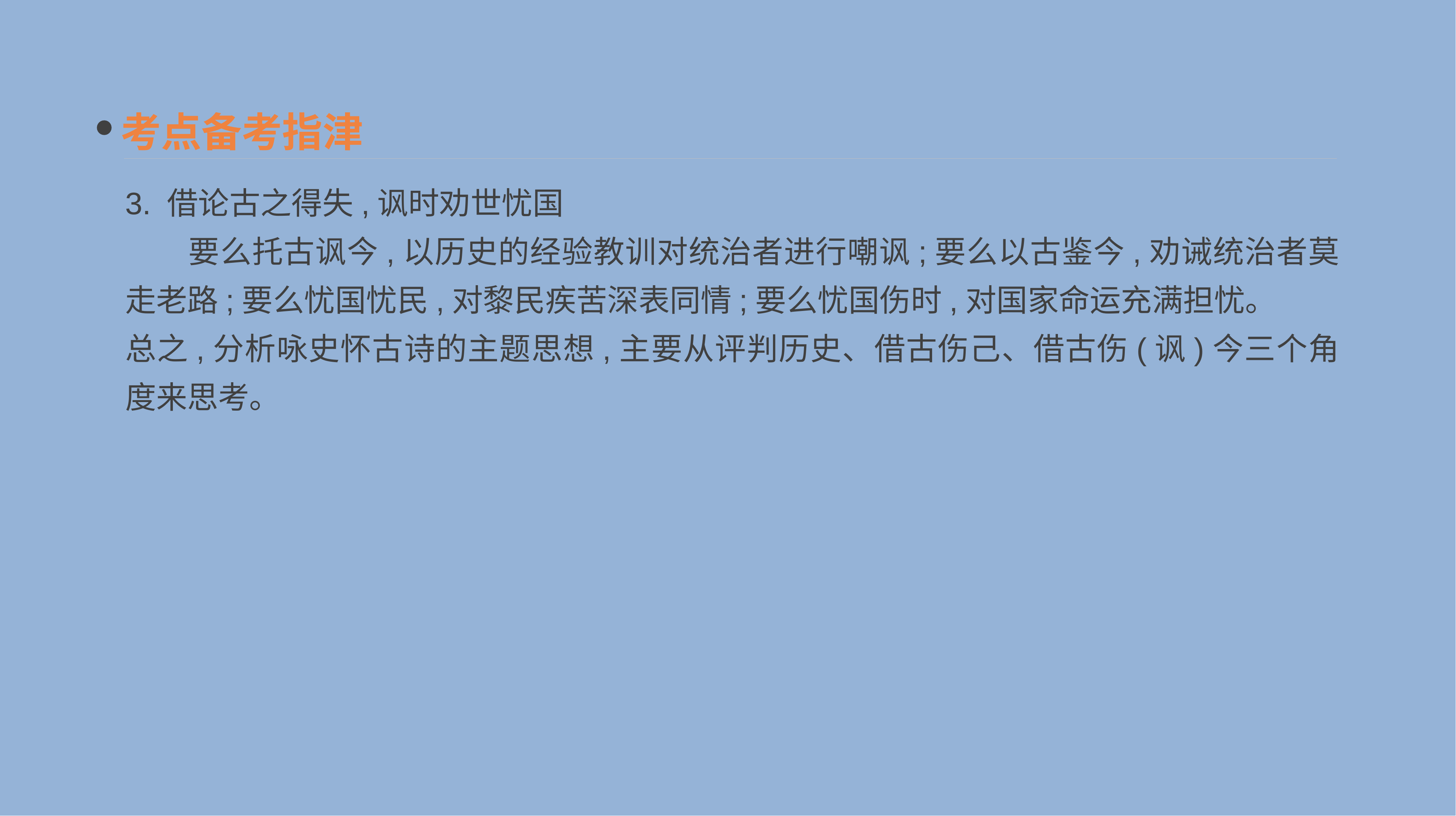

考点备考指津

3. 借论古之得失,讽时劝世忧国
　　要么托古讽今,以历史的经验教训对统治者进行嘲讽;要么以古鉴今,劝诫统治者莫走老路;要么忧国忧民,对黎民疾苦深表同情;要么忧国伤时,对国家命运充满担忧。
总之,分析咏史怀古诗的主题思想,主要从评判历史、借古伤己、借古伤(讽)今三个角度来思考。